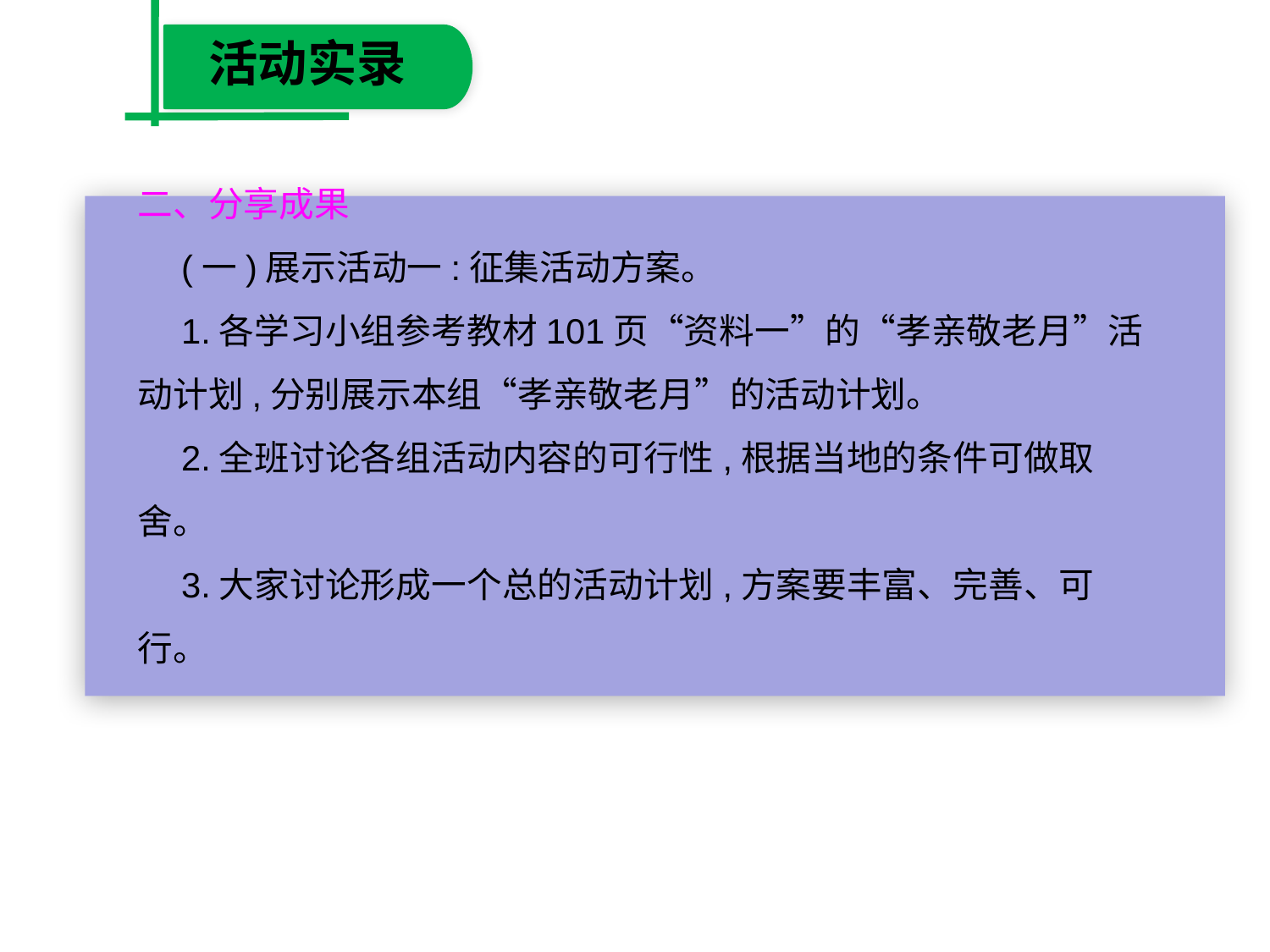

活动实录

二、分享成果
　(一)展示活动一:征集活动方案。
　1.各学习小组参考教材101页“资料一”的“孝亲敬老月”活动计划,分别展示本组“孝亲敬老月”的活动计划。
　2.全班讨论各组活动内容的可行性,根据当地的条件可做取舍。
　3.大家讨论形成一个总的活动计划,方案要丰富、完善、可行。